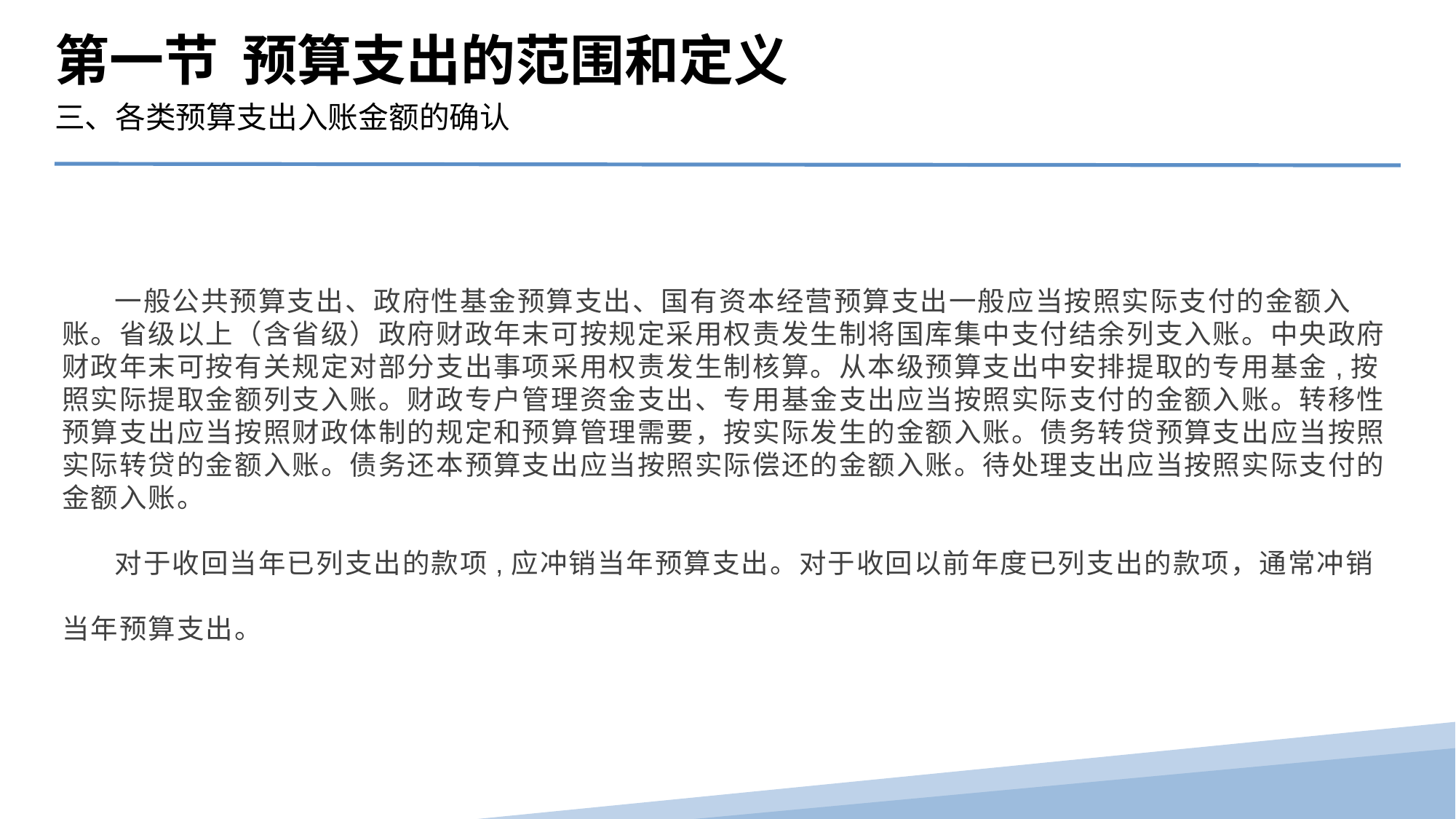

第一节  预算支出的范围和定义
三、各类预算支出入账金额的确认
      一般公共预算支出、政府性基金预算支出、国有资本经营预算支出一般应当按照实际支付的金额入账。省级以上（含省级）政府财政年末可按规定采用权责发生制将国库集中支付结余列支入账。中央政府财政年末可按有关规定对部分支出事项采用权责发生制核算。从本级预算支出中安排提取的专用基金,按照实际提取金额列支入账。财政专户管理资金支出、专用基金支出应当按照实际支付的金额入账。转移性预算支出应当按照财政体制的规定和预算管理需要，按实际发生的金额入账。债务转贷预算支出应当按照实际转贷的金额入账。债务还本预算支出应当按照实际偿还的金额入账。待处理支出应当按照实际支付的金额入账。
      对于收回当年已列支出的款项,应冲销当年预算支出。对于收回以前年度已列支出的款项，通常冲销当年预算支出。